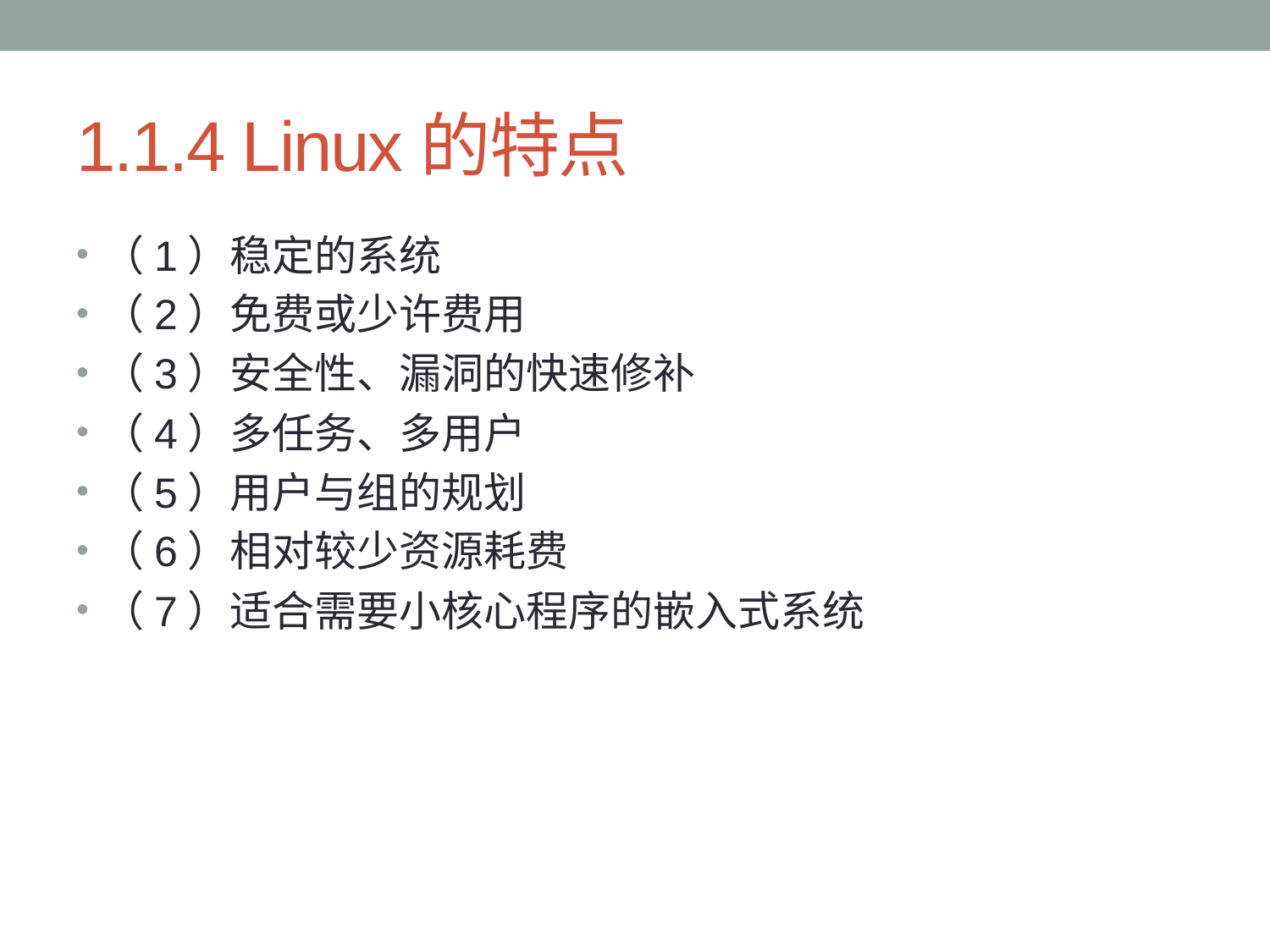

# 1.1.4 Linux的特点
（1）稳定的系统
（2）免费或少许费用
（3）安全性、漏洞的快速修补
（4）多任务、多用户
（5）用户与组的规划
（6）相对较少资源耗费
（7）适合需要小核心程序的嵌入式系统